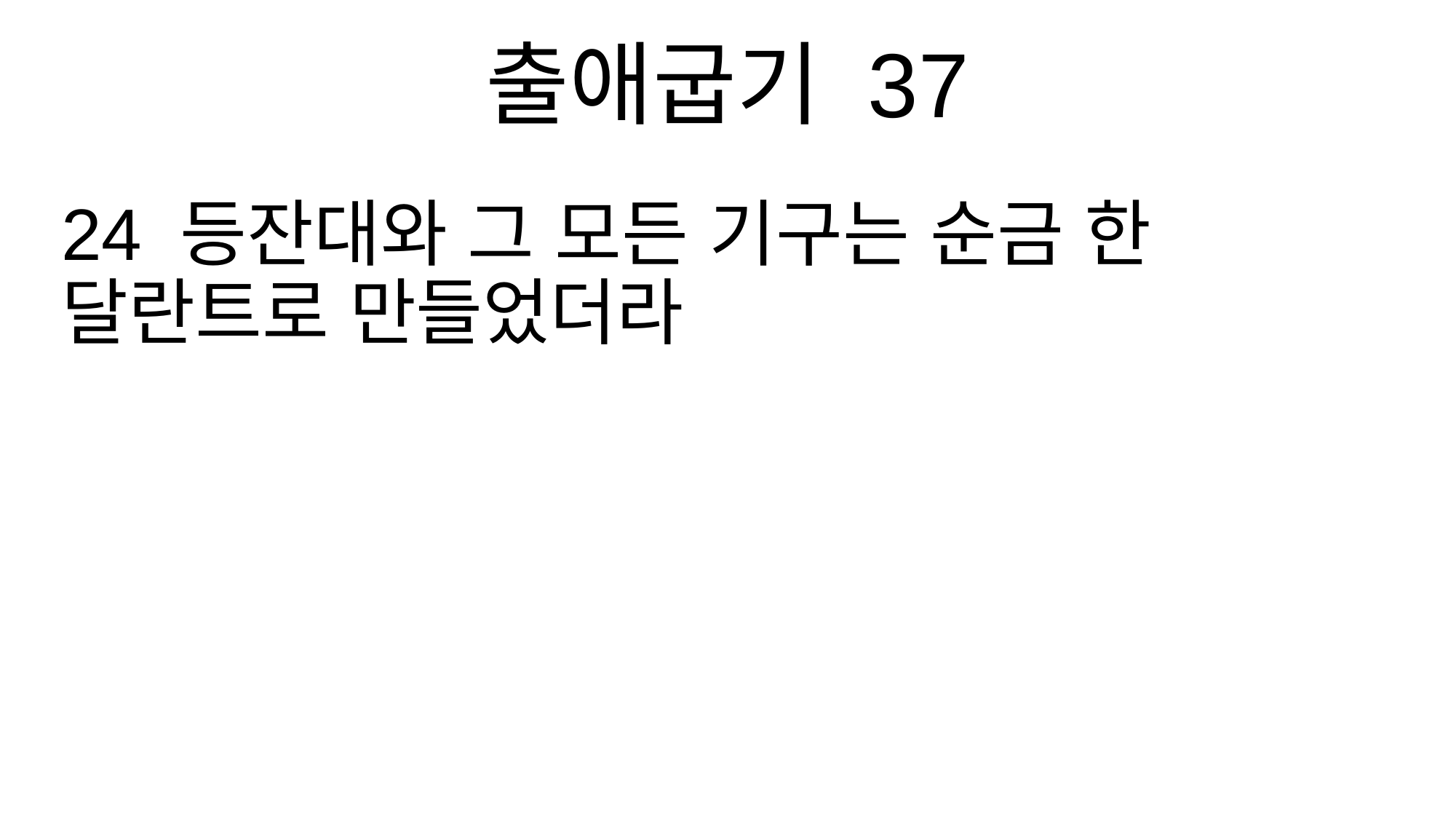

출애굽기 37
24 등잔대와 그 모든 기구는 순금 한 달란트로 만들었더라